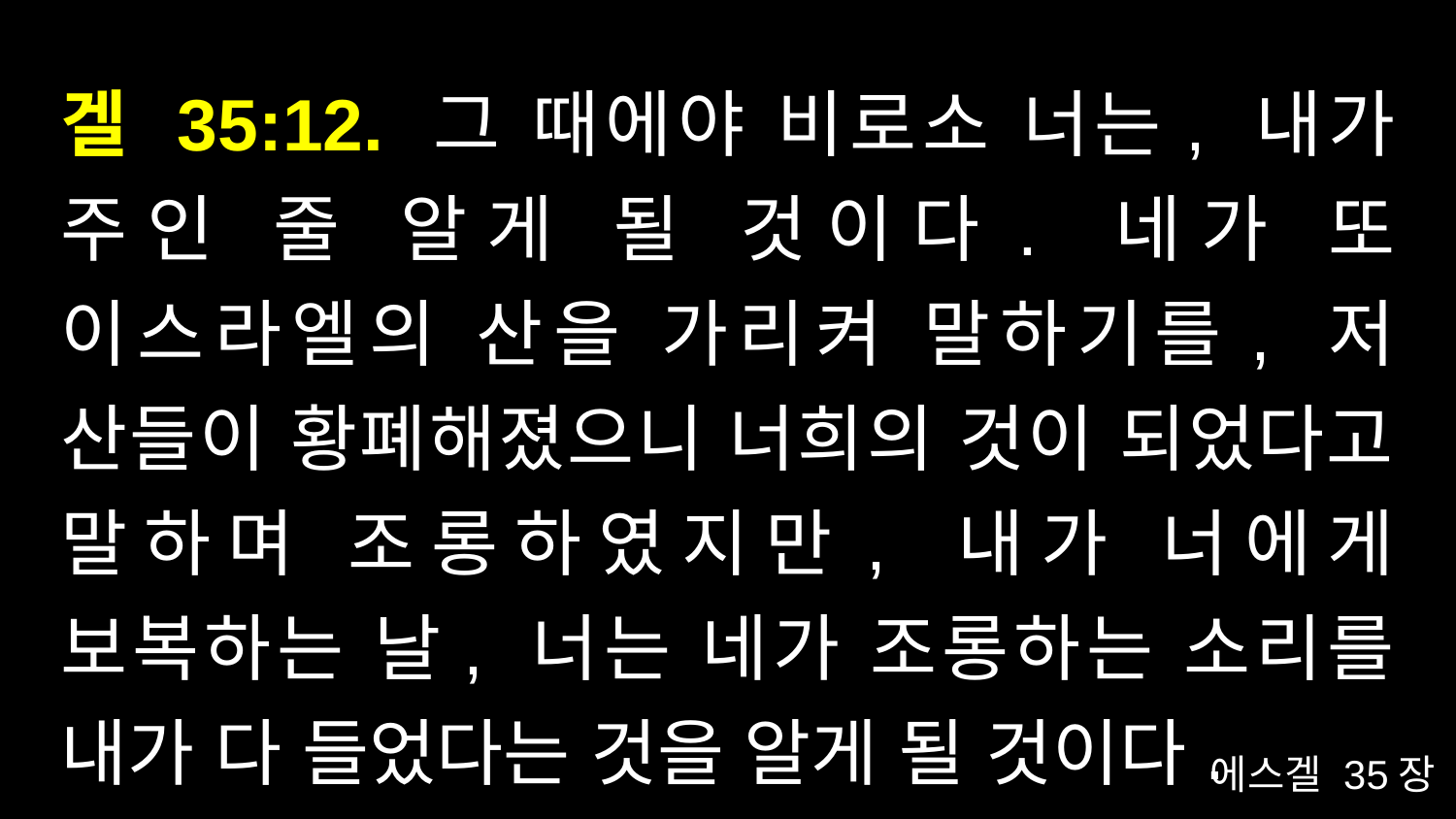

# 겔 35:12. 그 때에야 비로소 너는, 내가 주인 줄 알게 될 것이다. 네가 또 이스라엘의 산을 가리켜 말하기를, 저 산들이 황폐해졌으니 너희의 것이 되었다고 말하며 조롱하였지만, 내가 너에게 보복하는 날, 너는 네가 조롱하는 소리를 내가 다 들었다는 것을 알게 될 것이다.
에스겔 35장